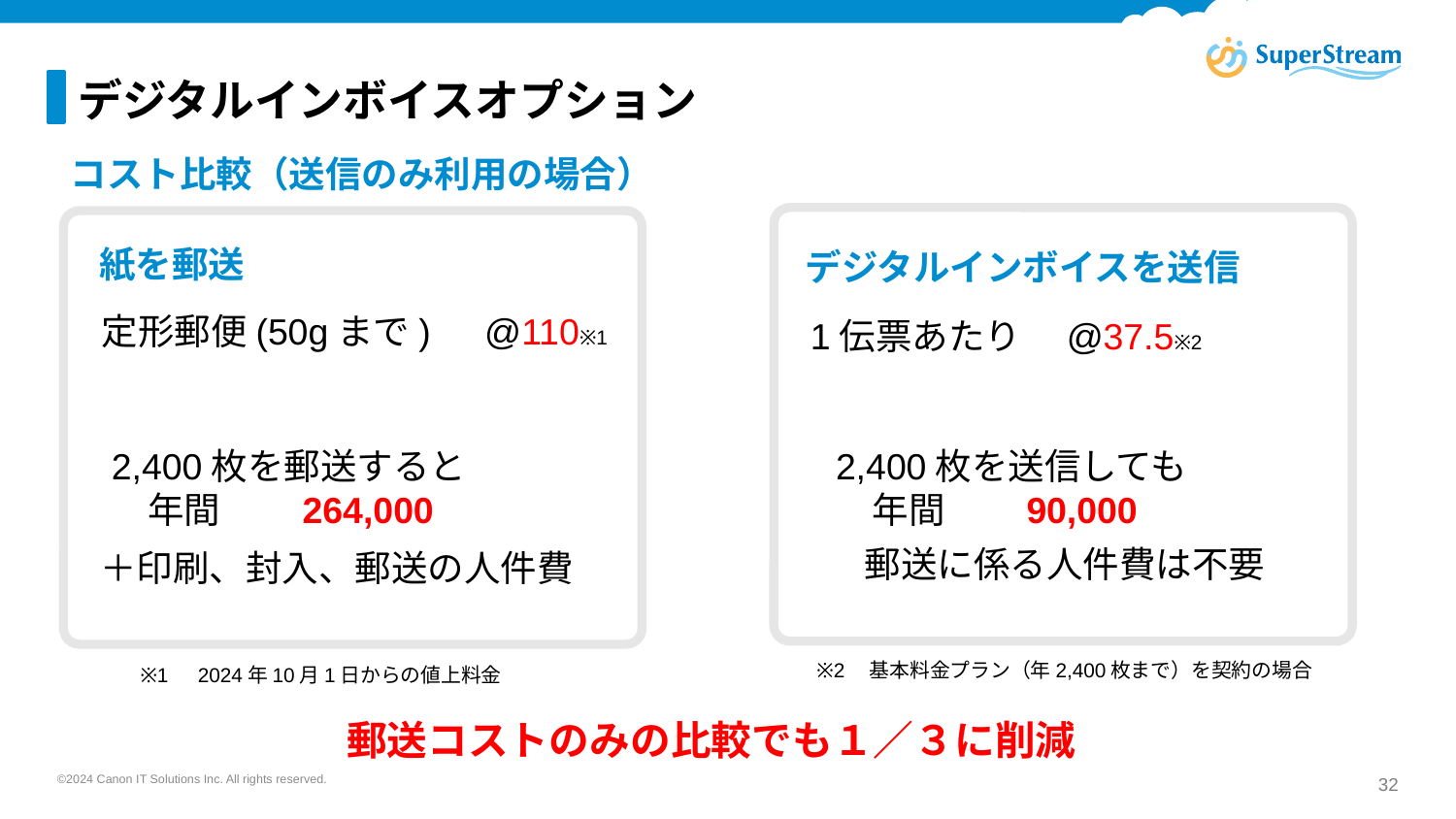

デジタルインボイスオプション

コスト比較（送信のみ利用の場合）

紙を郵送
デジタルインボイスを送信
定形郵便(50gまで)　@110※1
1伝票あたり　@37.5※2
2,400枚を郵送すると
　年間　　264,000

2,400枚を送信しても
　年間　　90,000

　郵送に係る人件費は不要
＋印刷、封入、郵送の人件費
※2　基本料金プラン（年2,400枚まで）を契約の場合
※1　2024年10月1日からの値上料金
郵送コストのみの比較でも１／３に削減
©2024 Canon IT Solutions Inc. All rights reserved.
32